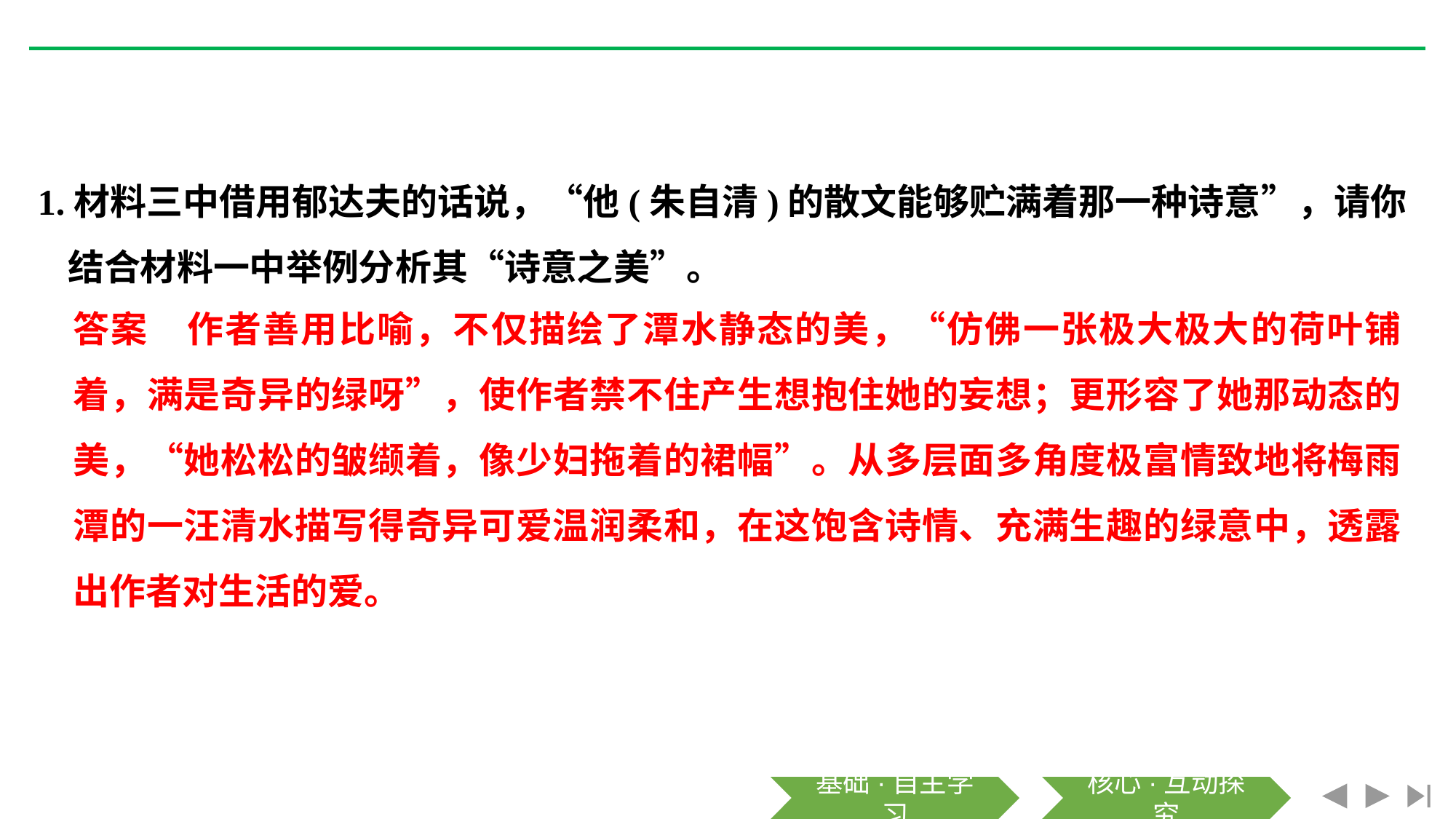

1.材料三中借用郁达夫的话说，“他(朱自清)的散文能够贮满着那一种诗意”，请你结合材料一中举例分析其“诗意之美”。
答案　作者善用比喻，不仅描绘了潭水静态的美，“仿佛一张极大极大的荷叶铺着，满是奇异的绿呀”，使作者禁不住产生想抱住她的妄想；更形容了她那动态的美，“她松松的皱缬着，像少妇拖着的裙幅”。从多层面多角度极富情致地将梅雨潭的一汪清水描写得奇异可爱温润柔和，在这饱含诗情、充满生趣的绿意中，透露出作者对生活的爱。